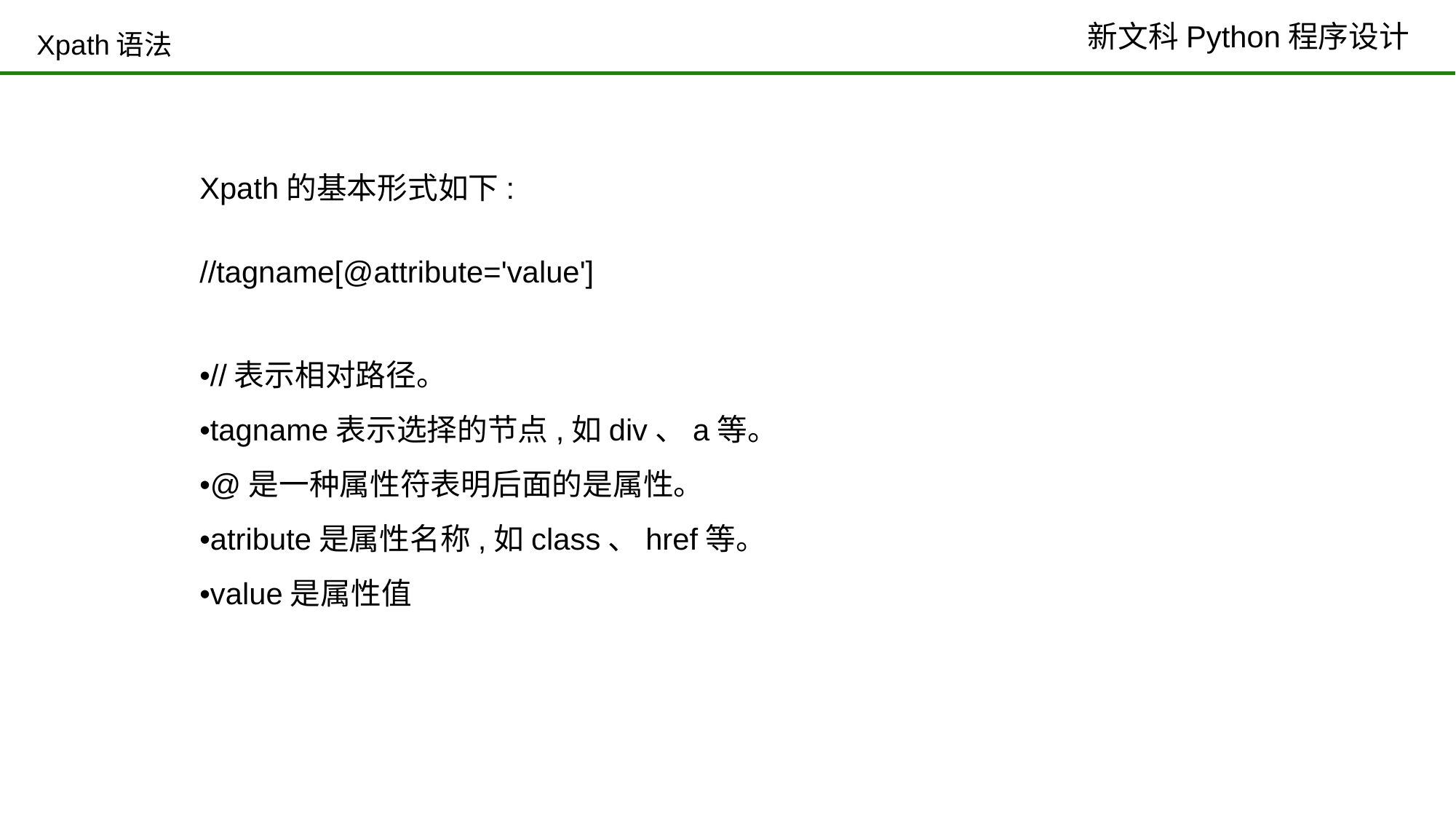

# Xpath语法
Xpath的基本形式如下:
//tagname[@attribute='value']
•//表示相对路径。
•tagname表示选择的节点,如div、a等。
•@是一种属性符表明后面的是属性。
•atribute是属性名称,如class、href等。
•value是属性值